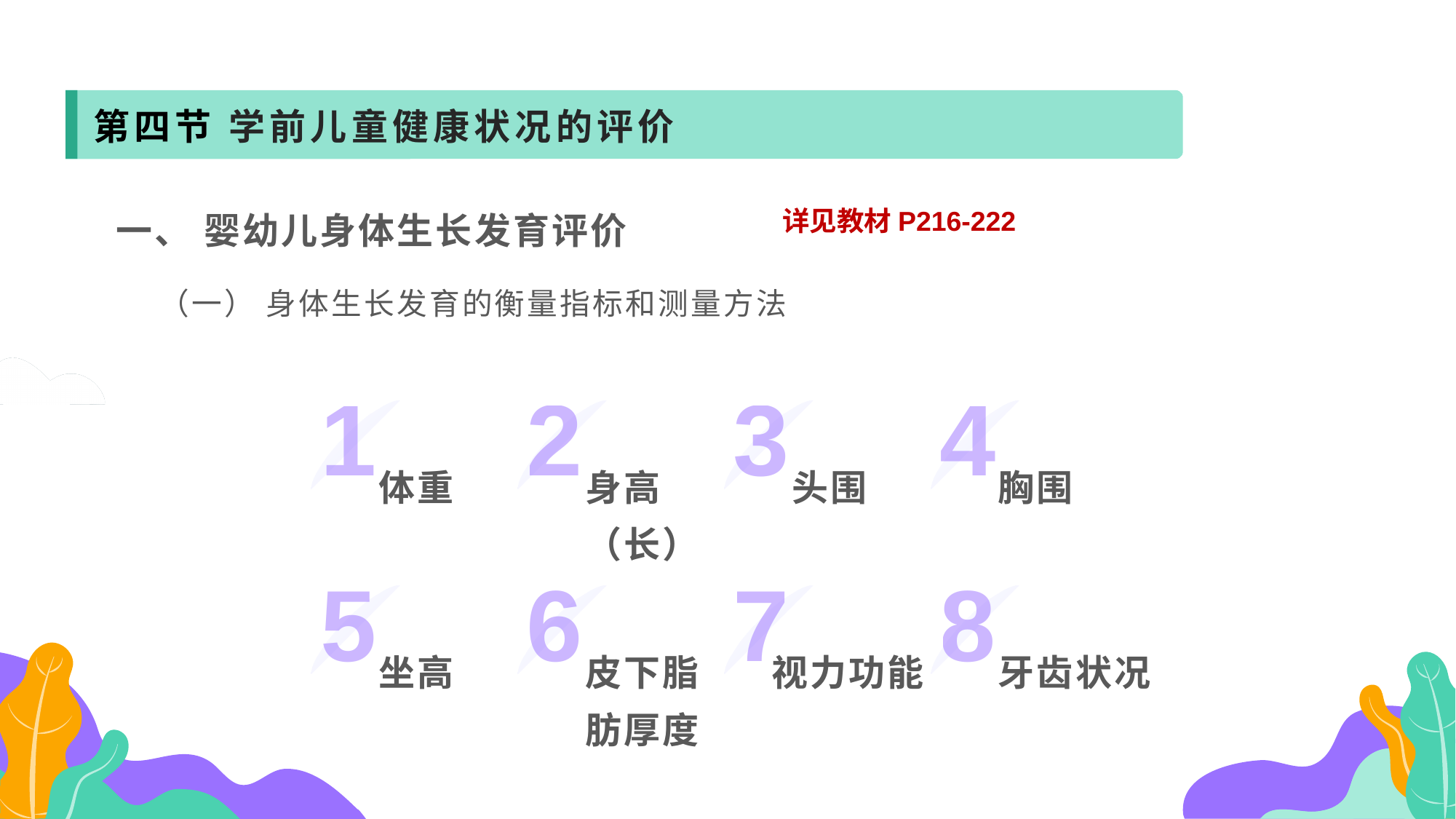

第四节 学前儿童健康状况的评价
一、 婴幼儿身体生长发育评价
    （一） 身体生长发育的衡量指标和测量方法
详见教材P216-222
1
2
3
4

体重
身高（长）
头围
胸围
5
6
7
8

视力功能
牙齿状况
坐高
皮下脂肪厚度